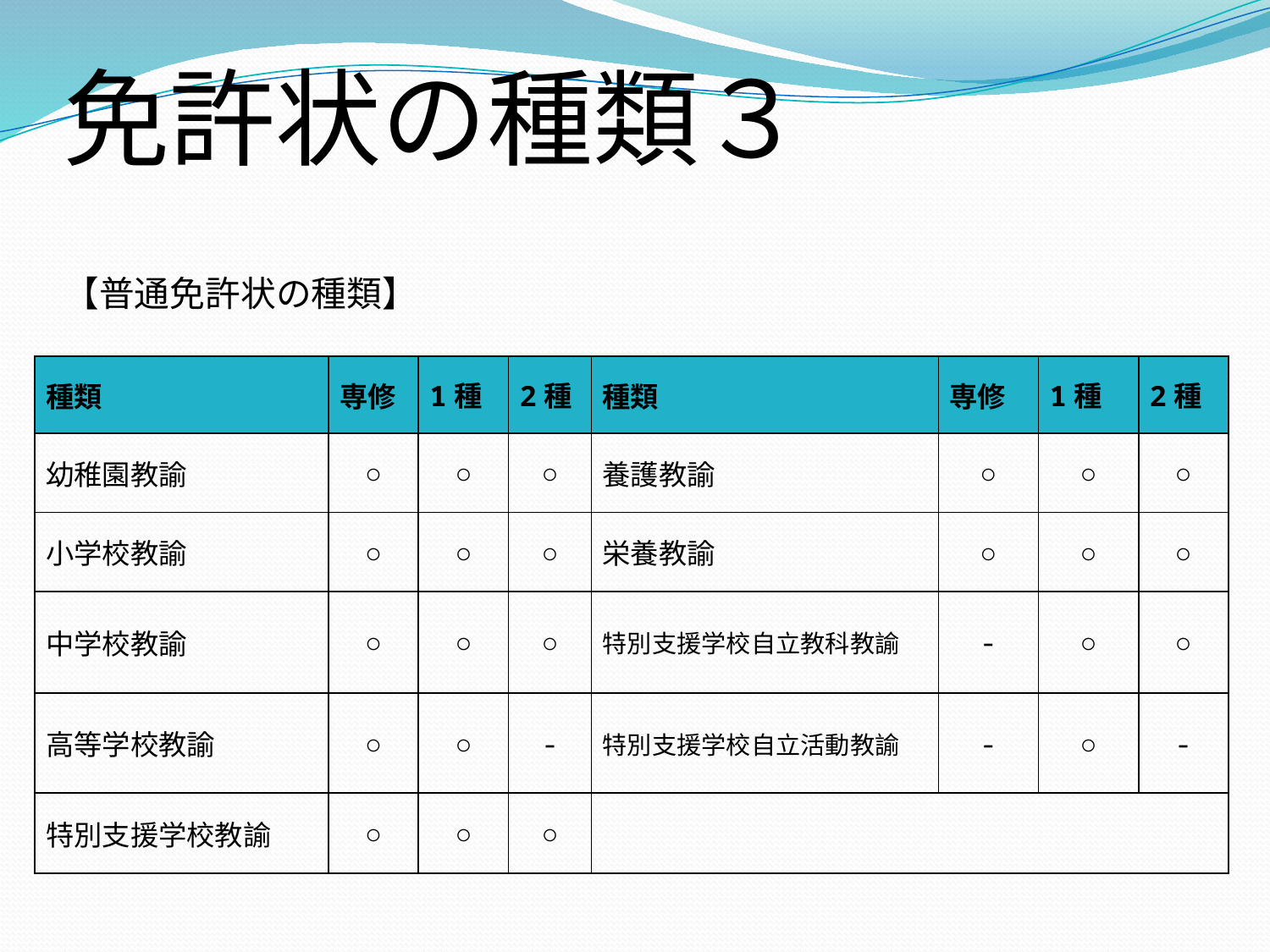

免許状の種類３
【普通免許状の種類】
| 種類 | 専修 | 1種 | 2種 | 種類 | 専修 | 1種 | 2種 |
| --- | --- | --- | --- | --- | --- | --- | --- |
| 幼稚園教諭 | ○ | ○ | ○ | 養護教諭 | ○ | ○ | ○ |
| 小学校教諭 | ○ | ○ | ○ | 栄養教諭 | ○ | ○ | ○ |
| 中学校教諭 | ○ | ○ | ○ | 特別支援学校自立教科教諭 | - | ○ | ○ |
| 高等学校教諭 | ○ | ○ | - | 特別支援学校自立活動教諭 | - | ○ | - |
| 特別支援学校教諭 | ○ | ○ | ○ |  |  |  |  |